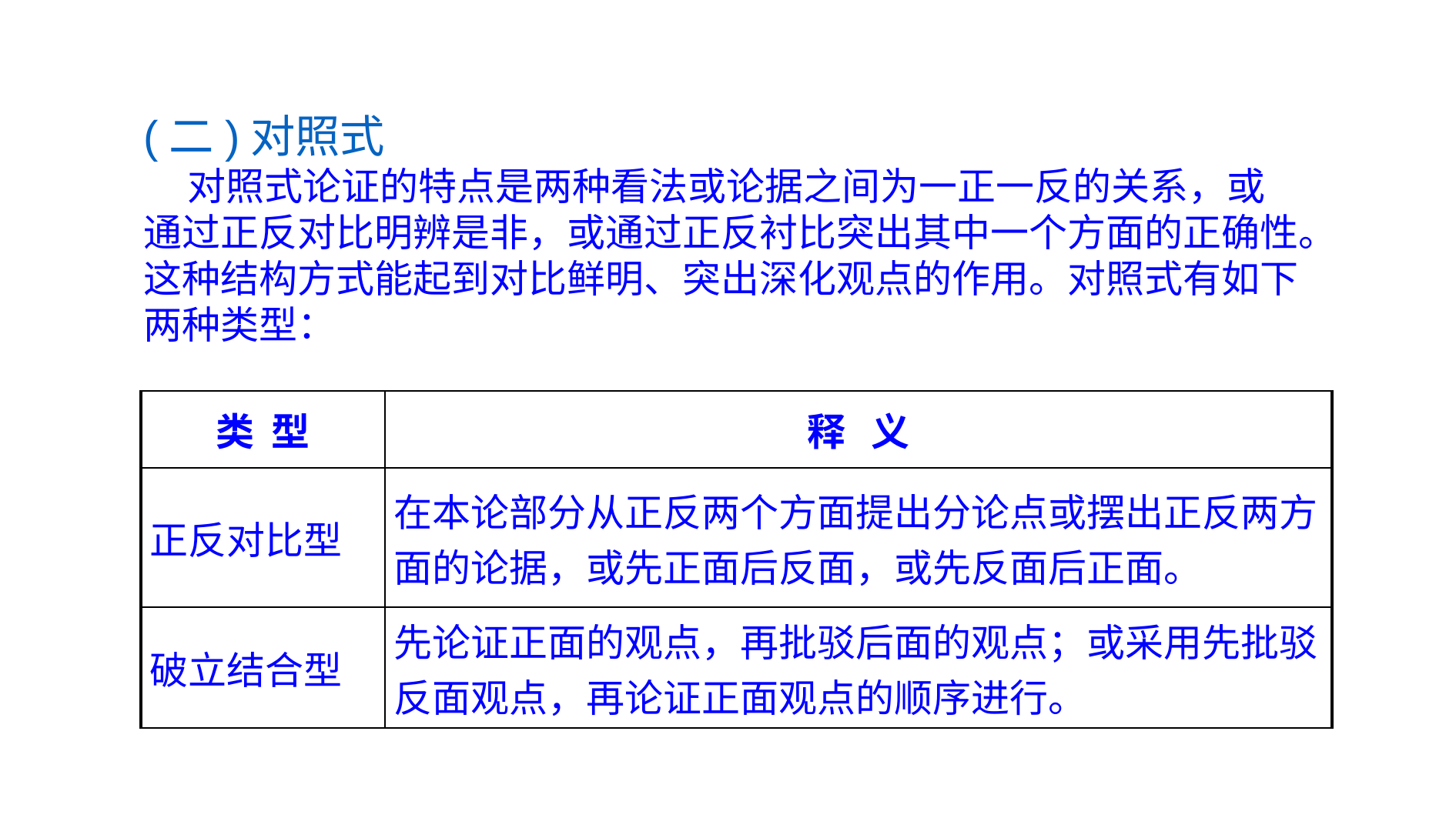

(二)对照式
    对照式论证的特点是两种看法或论据之间为一正一反的关系，或通过正反对比明辨是非，或通过正反衬比突出其中一个方面的正确性。这种结构方式能起到对比鲜明、突出深化观点的作用。对照式有如下两种类型：
| 类 型 | 释 义 |
| --- | --- |
| 正反对比型 | 在本论部分从正反两个方面提出分论点或摆出正反两方面的论据，或先正面后反面，或先反面后正面。 |
| 破立结合型 | 先论证正面的观点，再批驳后面的观点；或采用先批驳反面观点，再论证正面观点的顺序进行。 |